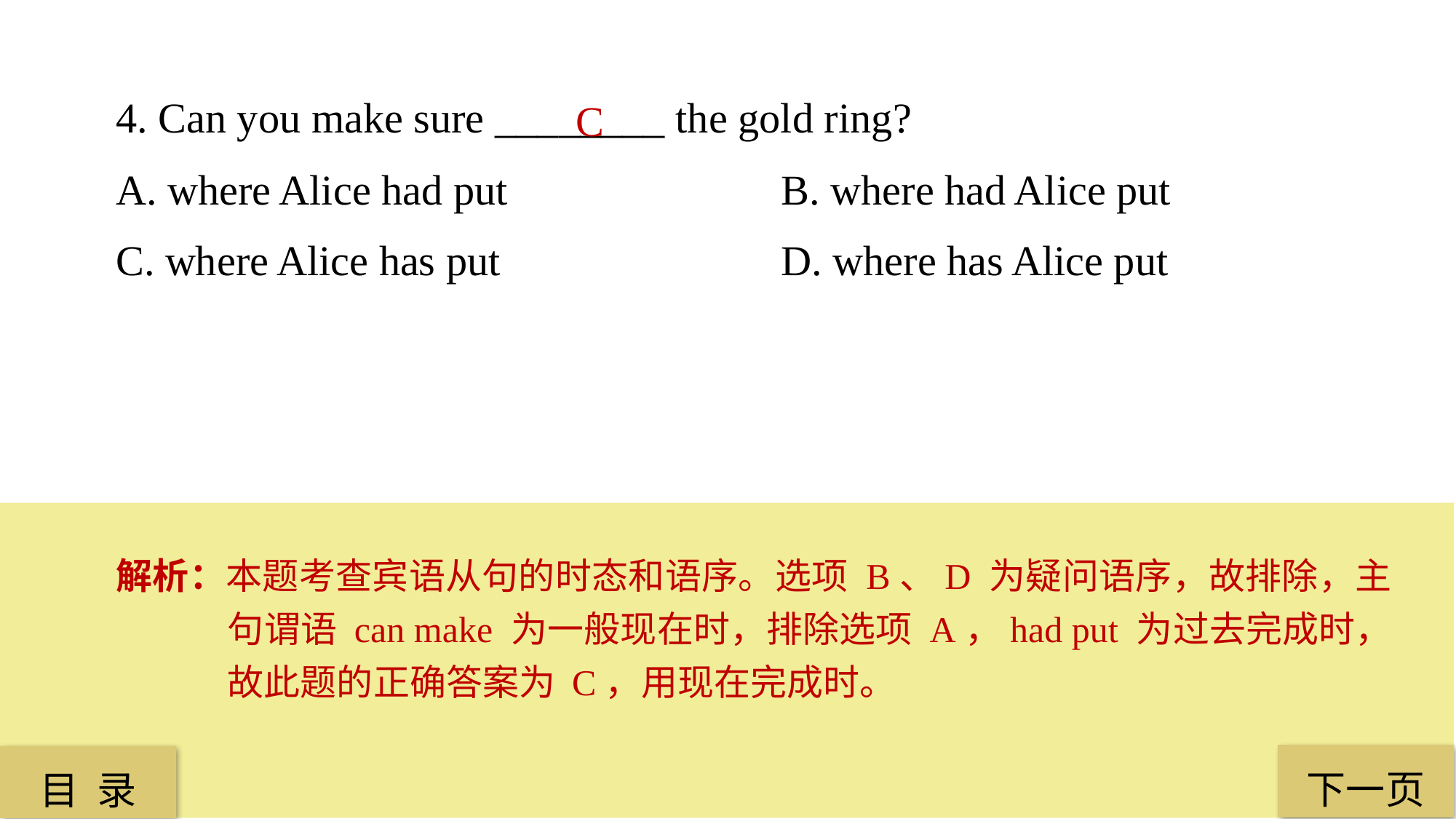

4. Can you make sure ________ the gold ring?
A. where Alice had put			 B. where had Alice put
C. where Alice has put 			 D. where has Alice put
C
解析：本题考查宾语从句的时态和语序。选项 B、D 为疑问语序，故排除，主句谓语 can make 为一般现在时，排除选项 A，had put 为过去完成时，故此题的正确答案为 C，用现在完成时。